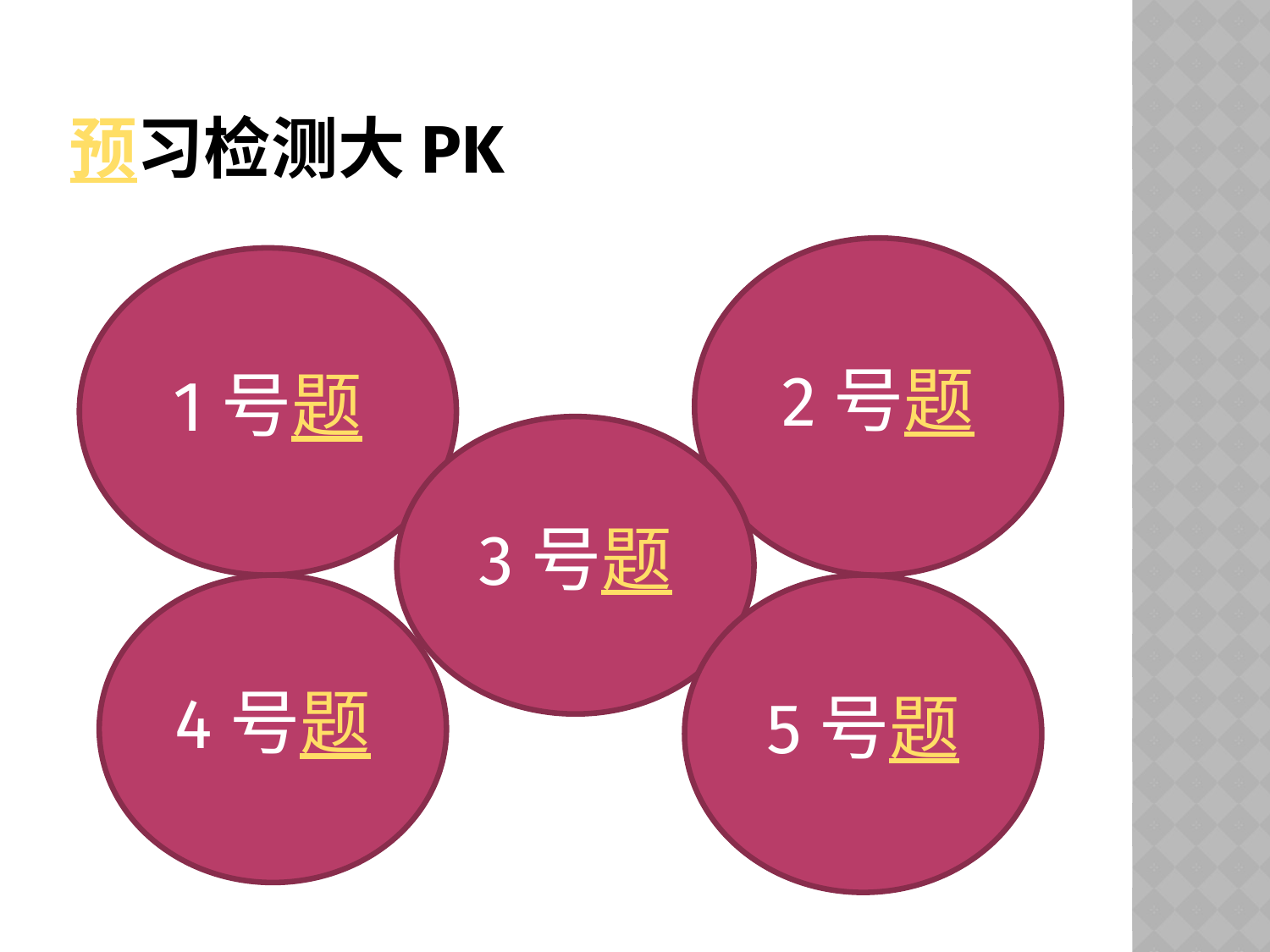

# 预习检测大PK

2号题
1号题
3号题
4号题
5号题